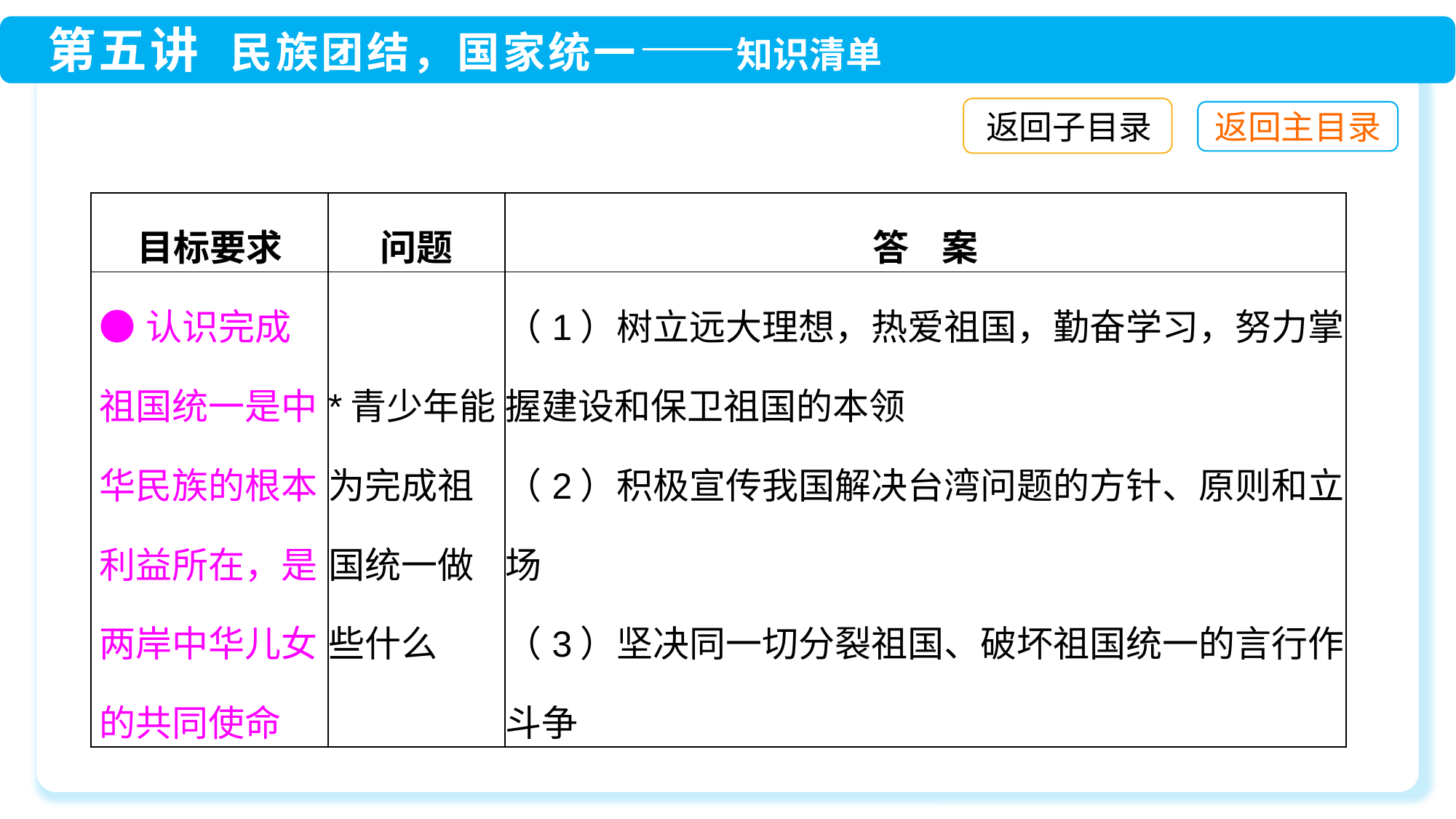

返回子目录
| 目标要求 | 问题 | 答 案 |
| --- | --- | --- |
| ●认识完成祖国统一是中华民族的根本利益所在，是两岸中华儿女的共同使命 | \*青少年能为完成祖国统一做些什么 | （1）树立远大理想，热爱祖国，勤奋学习，努力掌握建设和保卫祖国的本领 （2）积极宣传我国解决台湾问题的方针、原则和立场 （3）坚决同一切分裂祖国、破坏祖国统一的言行作斗争 |